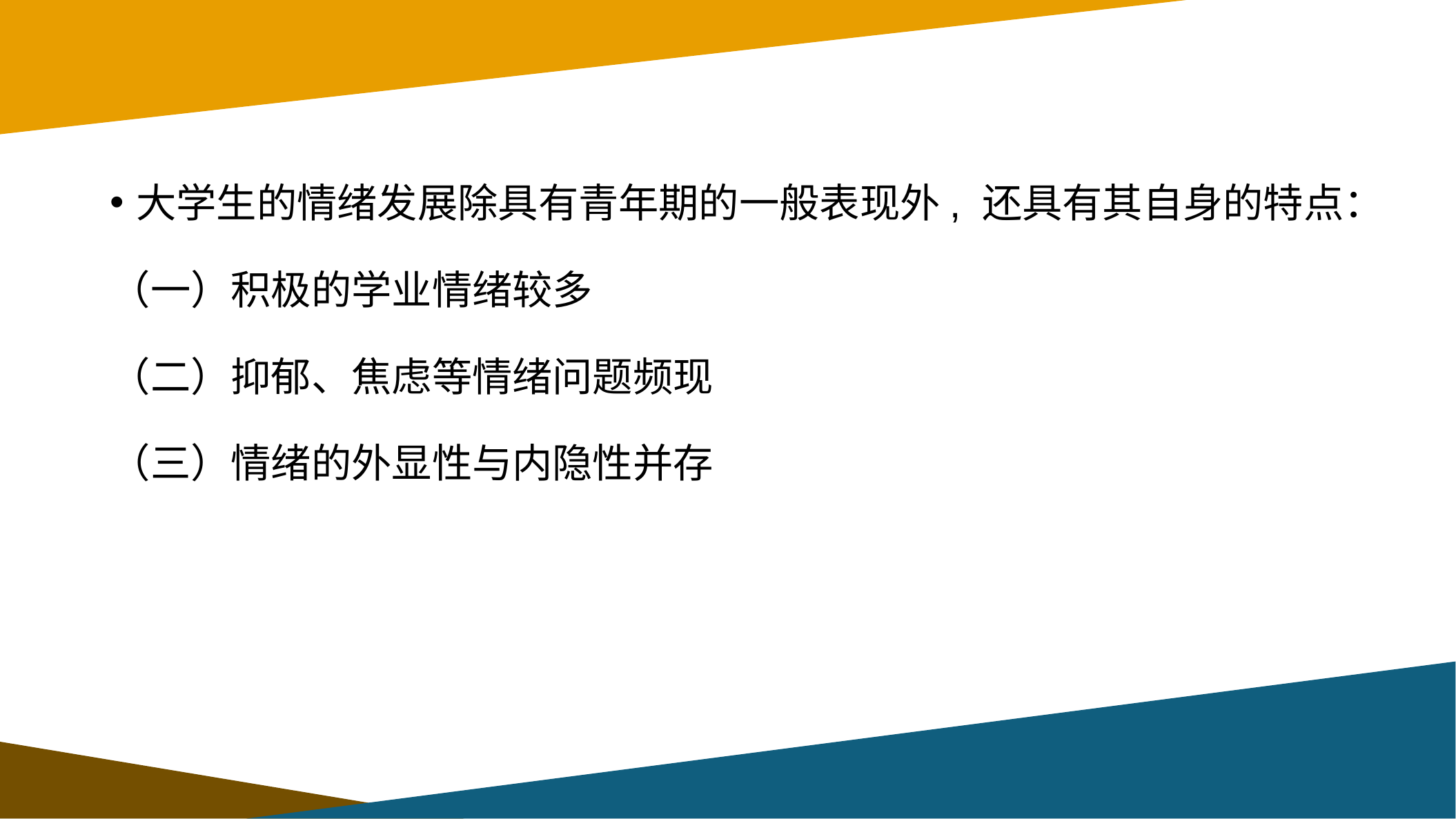

大学生的情绪发展除具有青年期的一般表现外, 还具有其自身的特点：
（一）积极的学业情绪较多
（二）抑郁、焦虑等情绪问题频现
（三）情绪的外显性与内隐性并存